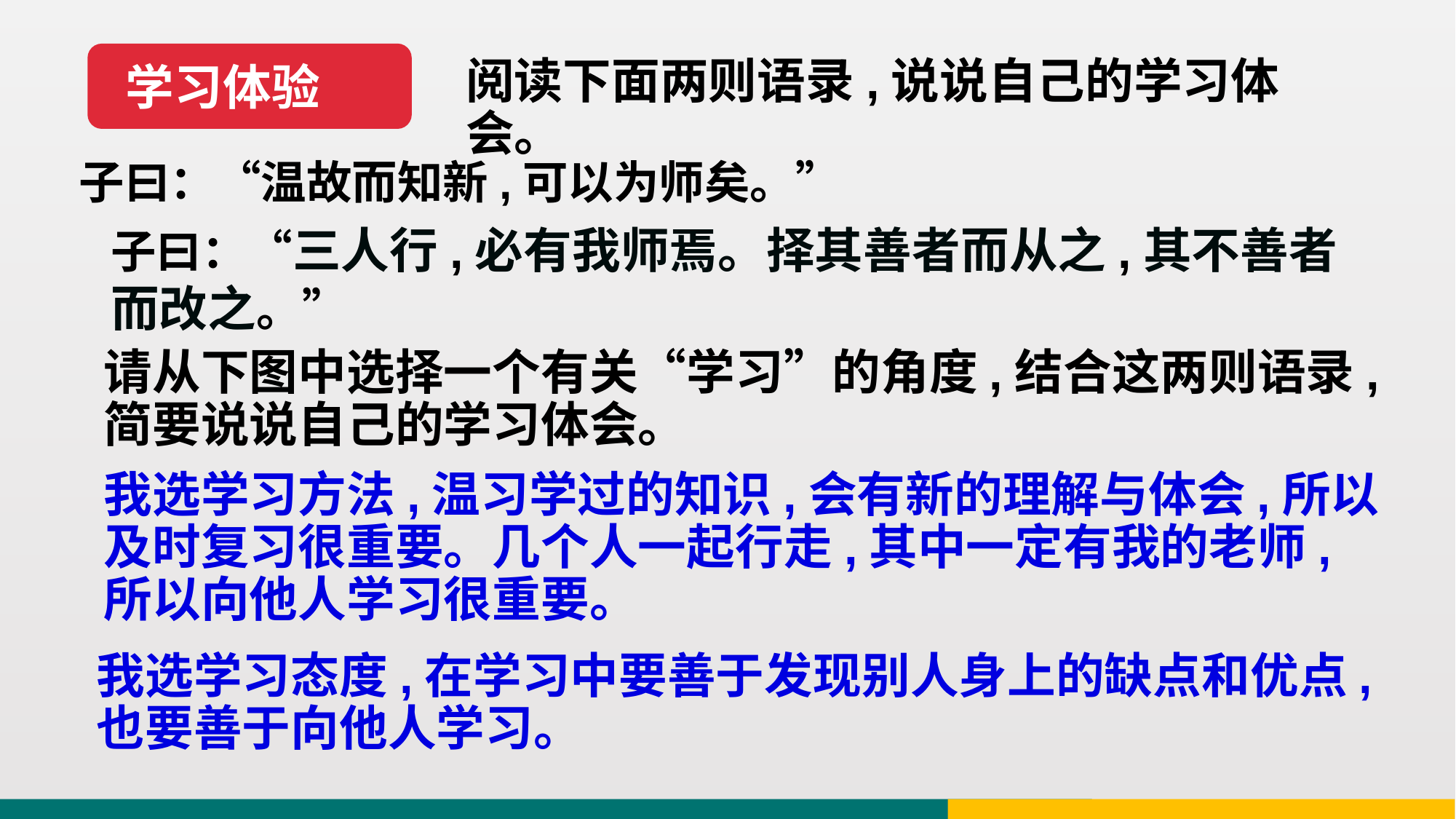

学习体验
阅读下面两则语录,说说自己的学习体会。
子曰：“温故而知新,可以为师矣。”
子曰：“三人行,必有我师焉。择其善者而从之,其不善者而改之。”
请从下图中选择一个有关“学习”的角度,结合这两则语录,简要说说自己的学习体会。
我选学习方法,温习学过的知识,会有新的理解与体会,所以及时复习很重要。几个人一起行走,其中一定有我的老师,所以向他人学习很重要。
我选学习态度,在学习中要善于发现别人身上的缺点和优点,也要善于向他人学习。